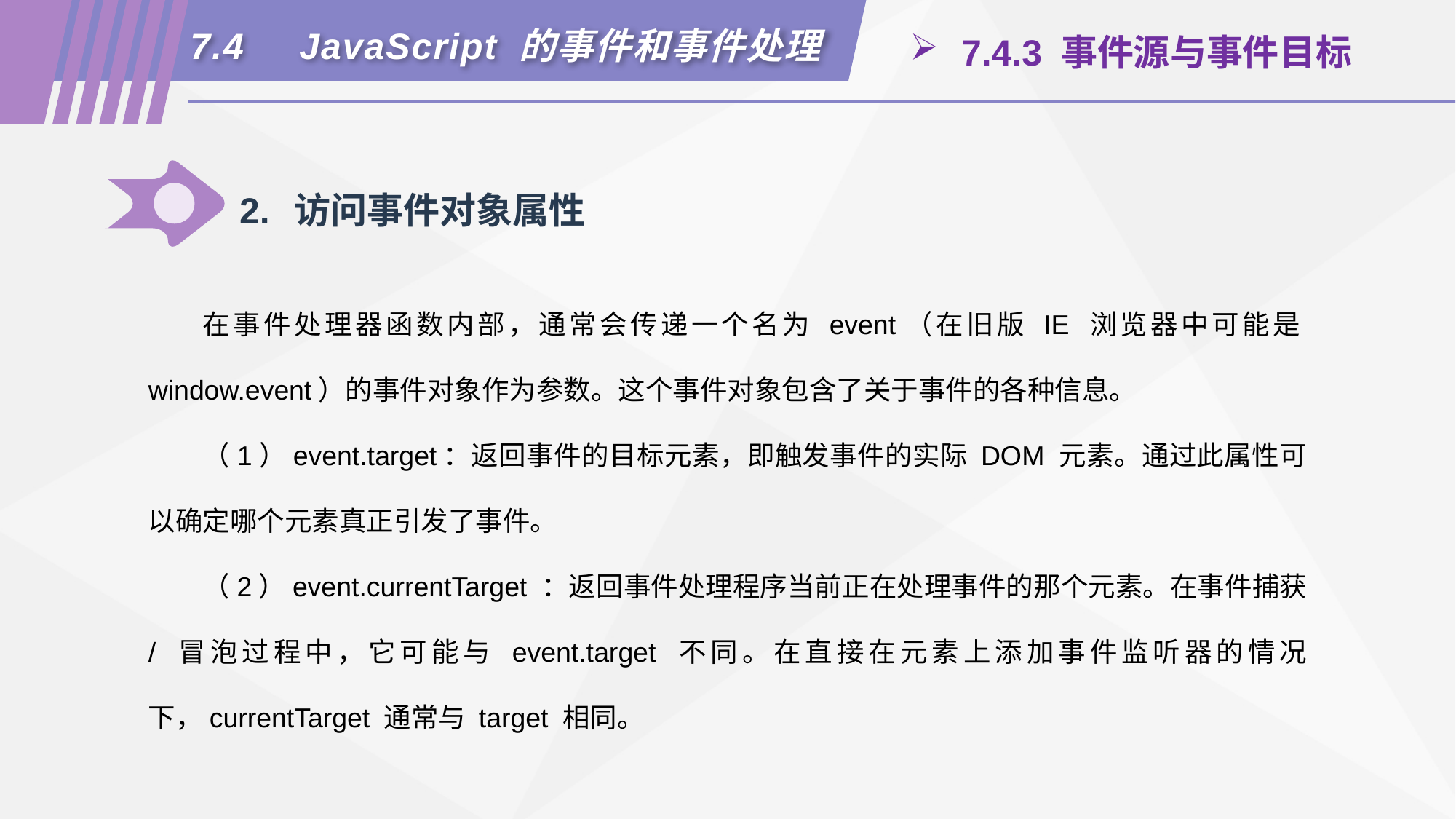

7.4	JavaScript 的事件和事件处理
 7.4.3 事件源与事件目标

2.	访问事件对象属性
在事件处理器函数内部，通常会传递一个名为 event（在旧版 IE 浏览器中可能是window.event）的事件对象作为参数。这个事件对象包含了关于事件的各种信息。
（1）event.target：返回事件的目标元素，即触发事件的实际 DOM 元素。通过此属性可以确定哪个元素真正引发了事件。
（2）event.currentTarget ：返回事件处理程序当前正在处理事件的那个元素。在事件捕获 / 冒泡过程中，它可能与 event.target 不同。在直接在元素上添加事件监听器的情况下，currentTarget 通常与 target 相同。